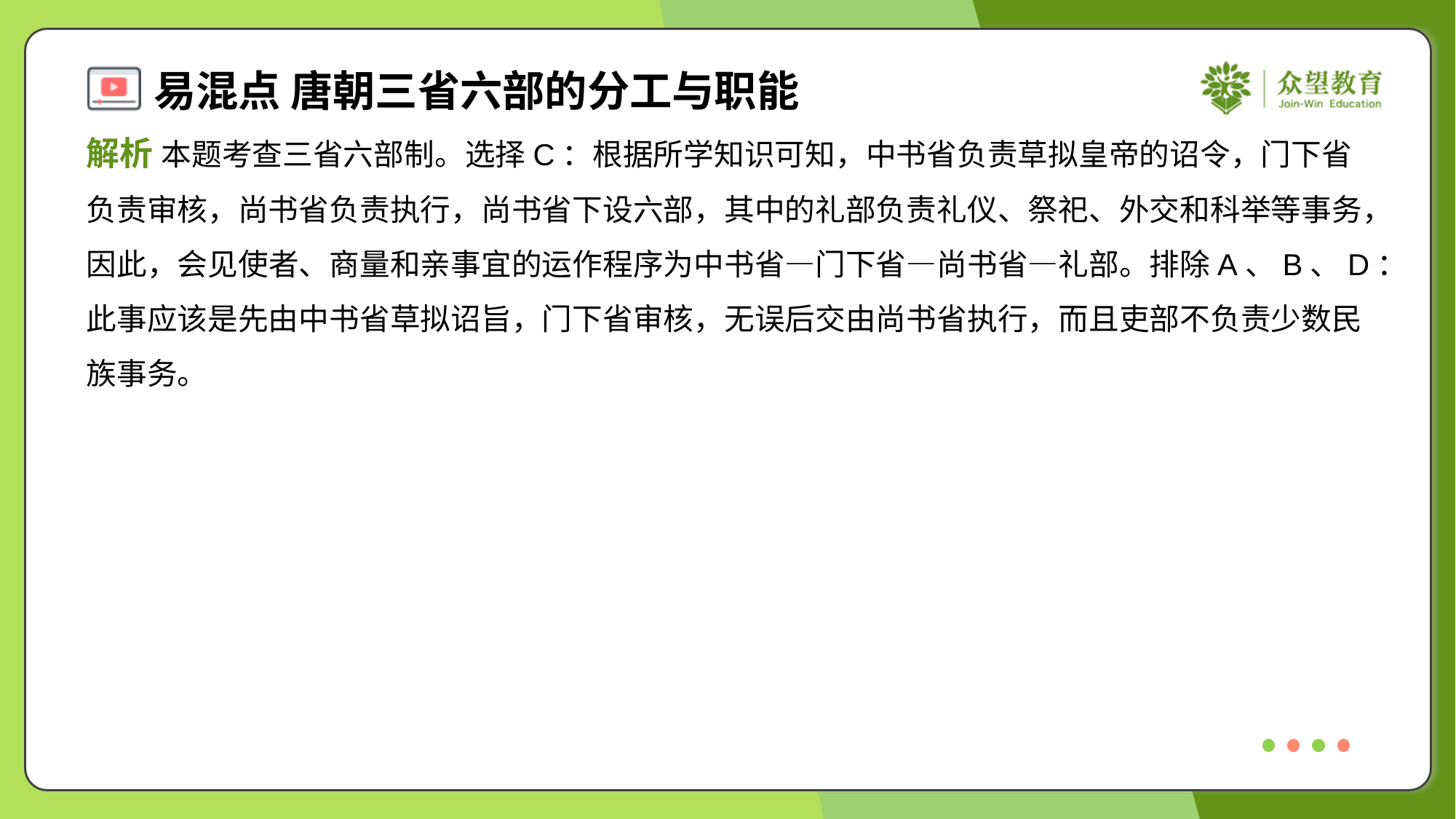

解析 本题考查三省六部制。选择C：根据所学知识可知，中书省负责草拟皇帝的诏令，门下省
负责审核，尚书省负责执行，尚书省下设六部，其中的礼部负责礼仪、祭祀、外交和科举等事务，
因此，会见使者、商量和亲事宜的运作程序为中书省—门下省—尚书省—礼部。排除A、B、D：
此事应该是先由中书省草拟诏旨，门下省审核，无误后交由尚书省执行，而且吏部不负责少数民
族事务。